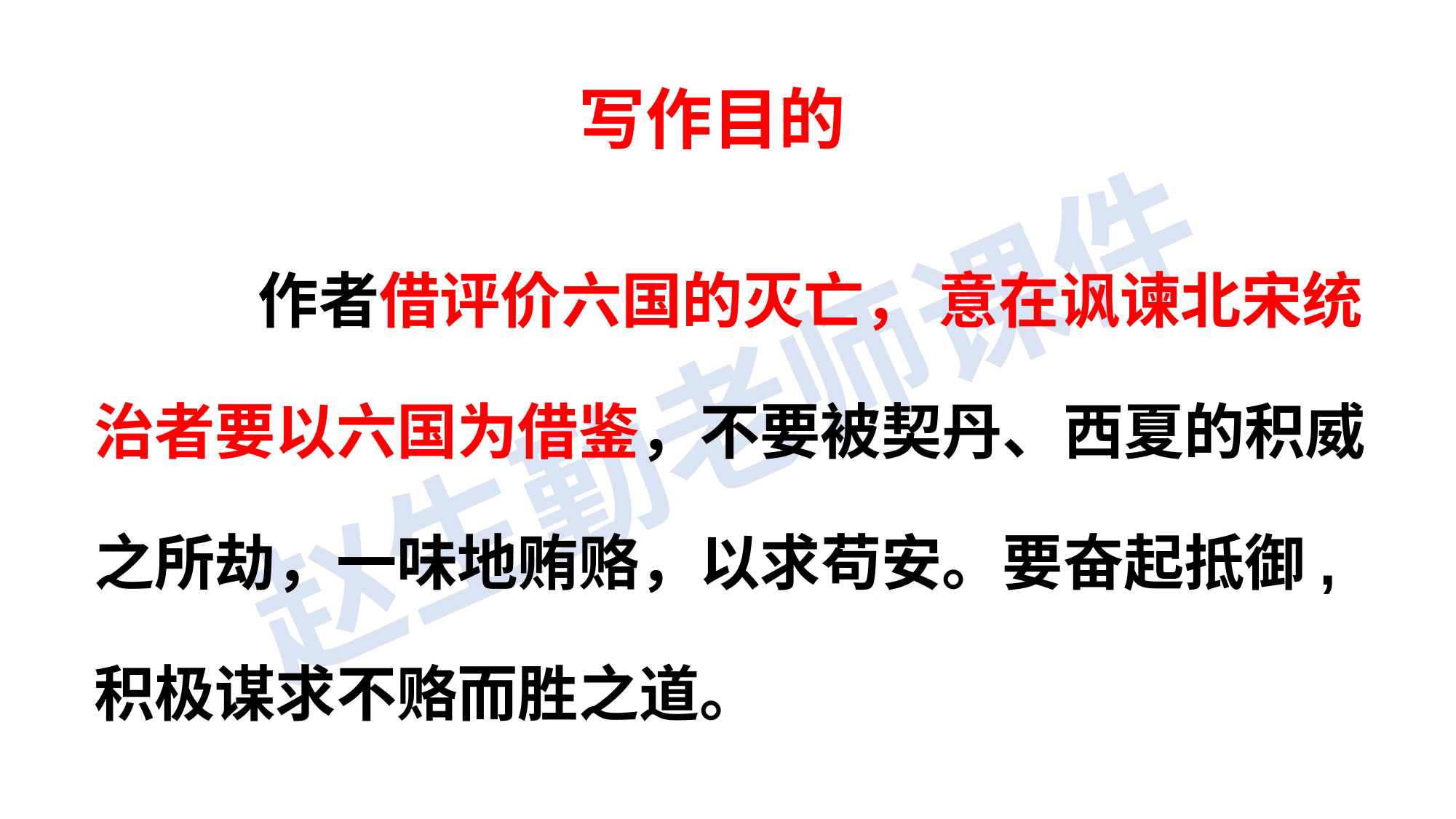

写作目的
作者借评价六国的灭亡， 意在讽谏北宋统治者要以六国为借鉴，不要被契丹、西夏的积威之所劫，一味地贿赂，以求苟安。要奋起抵御,积极谋求不赂而胜之道。